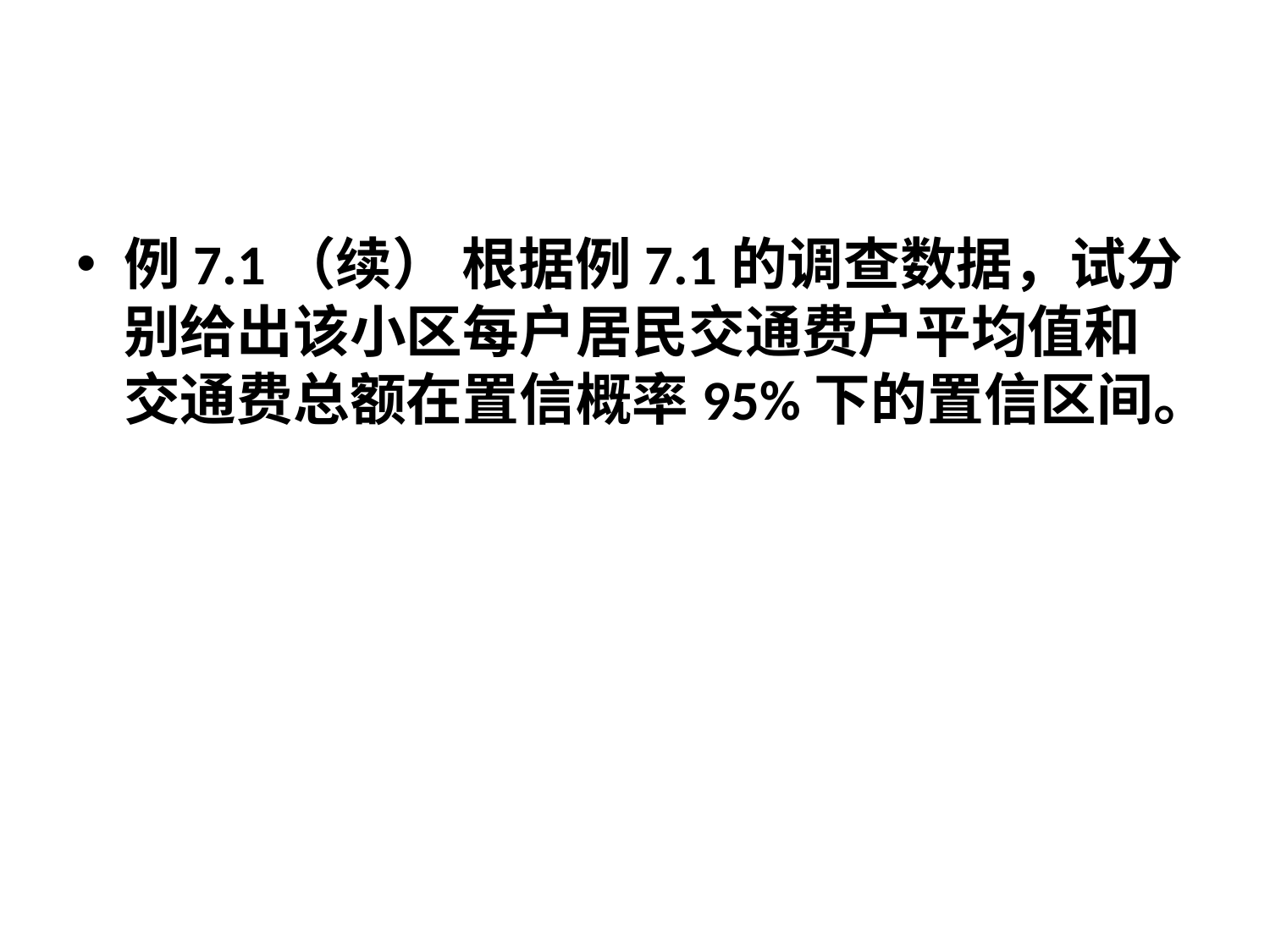

例7.1（续） 根据例7.1的调查数据，试分别给出该小区每户居民交通费户平均值和交通费总额在置信概率95%下的置信区间。